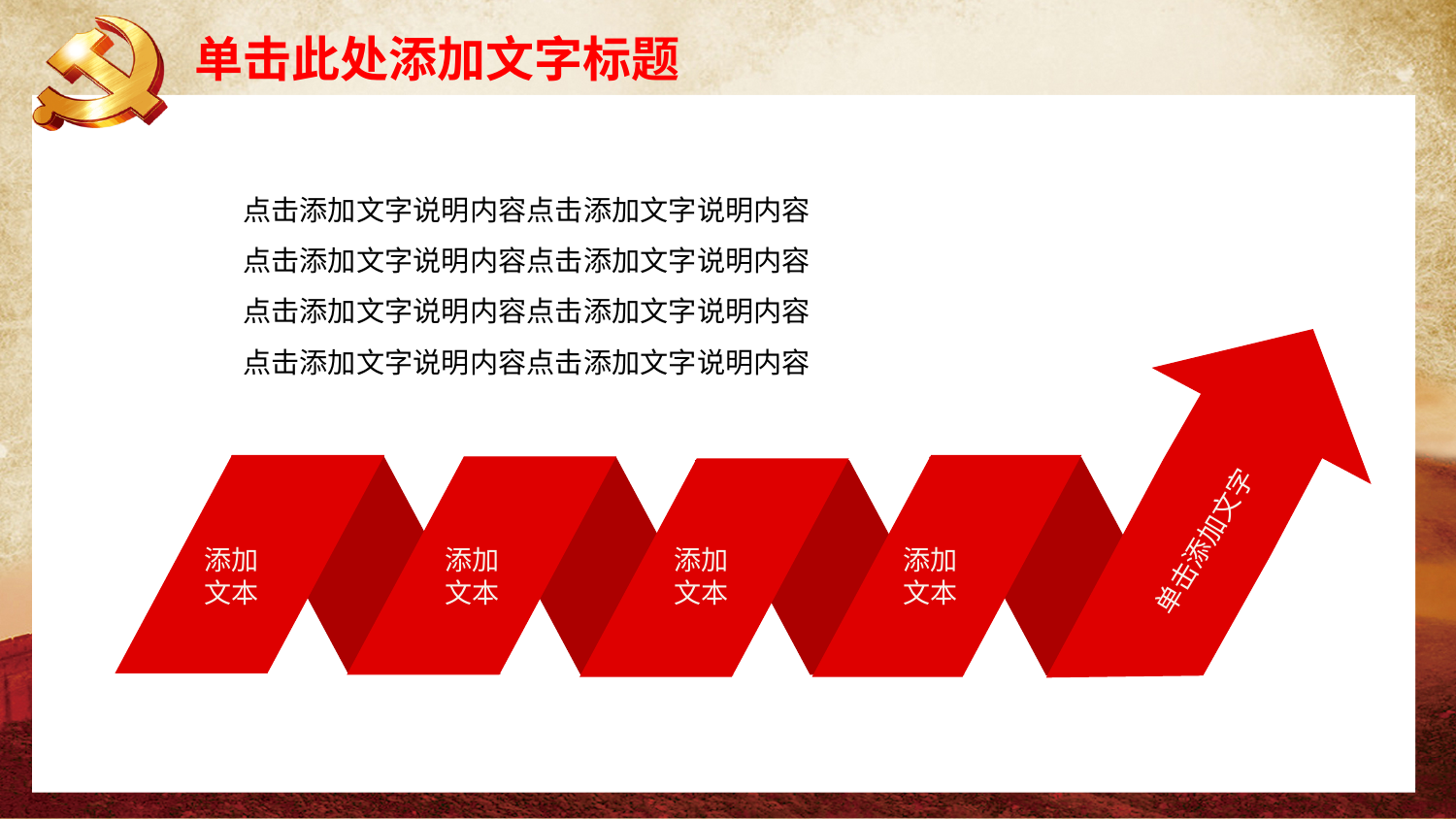

点击添加文字说明内容点击添加文字说明内容
点击添加文字说明内容点击添加文字说明内容
点击添加文字说明内容点击添加文字说明内容
点击添加文字说明内容点击添加文字说明内容

单击添加文字

添加
文本

添加
文本

添加
文本

添加
文本